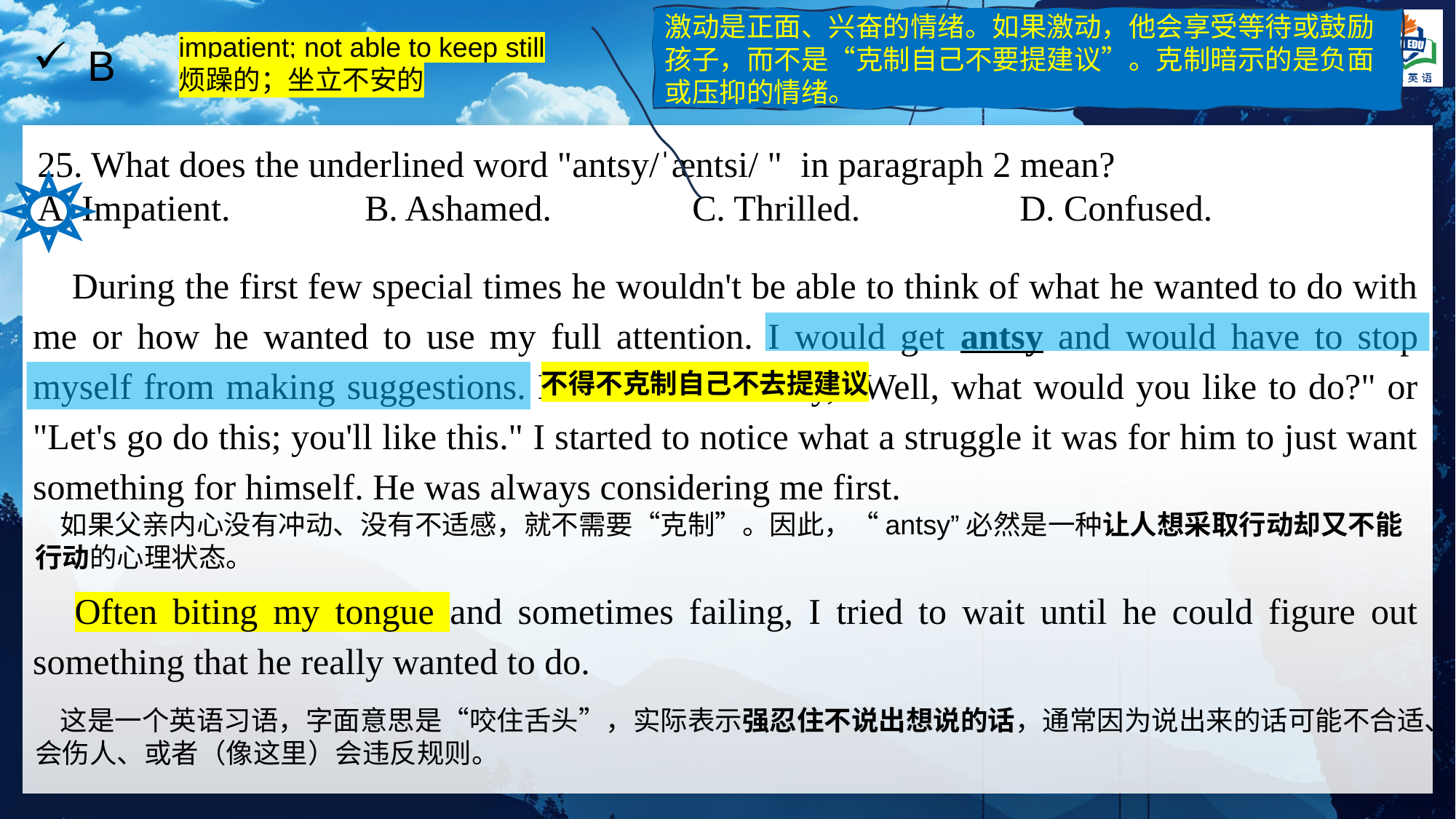

激动是正面、兴奋的情绪。如果激动，他会享受等待或鼓励孩子，而不是“克制自己不要提建议”。克制暗示的是负面或压抑的情绪。
impatient; not able to keep still烦躁的；坐立不安的
B
25. What does the underlined word "antsy/ˈæntsi/ "  in paragraph 2 mean?
A. Impatient.		B. Ashamed.		C. Thrilled.		D. Confused.

    During the first few special times he wouldn't be able to think of what he wanted to do with me or how he wanted to use my full attention. I would get antsy and would have to stop myself from making suggestions. He would often say, "Well, what would you like to do?" or "Let's go do this; you'll like this." I started to notice what a struggle it was for him to just want something for himself. He was always considering me first.

   Often biting my tongue and sometimes failing, I tried to wait until he could figure out something that he really wanted to do.

不得不克制自己不去提建议

   如果父亲内心没有冲动、没有不适感，就不需要“克制”。因此，“antsy”必然是一种让人想采取行动却又不能行动的心理状态。
   这是一个英语习语，字面意思是“咬住舌头”，实际表示强忍住不说出想说的话，通常因为说出来的话可能不合适、会伤人、或者（像这里）会违反规则。